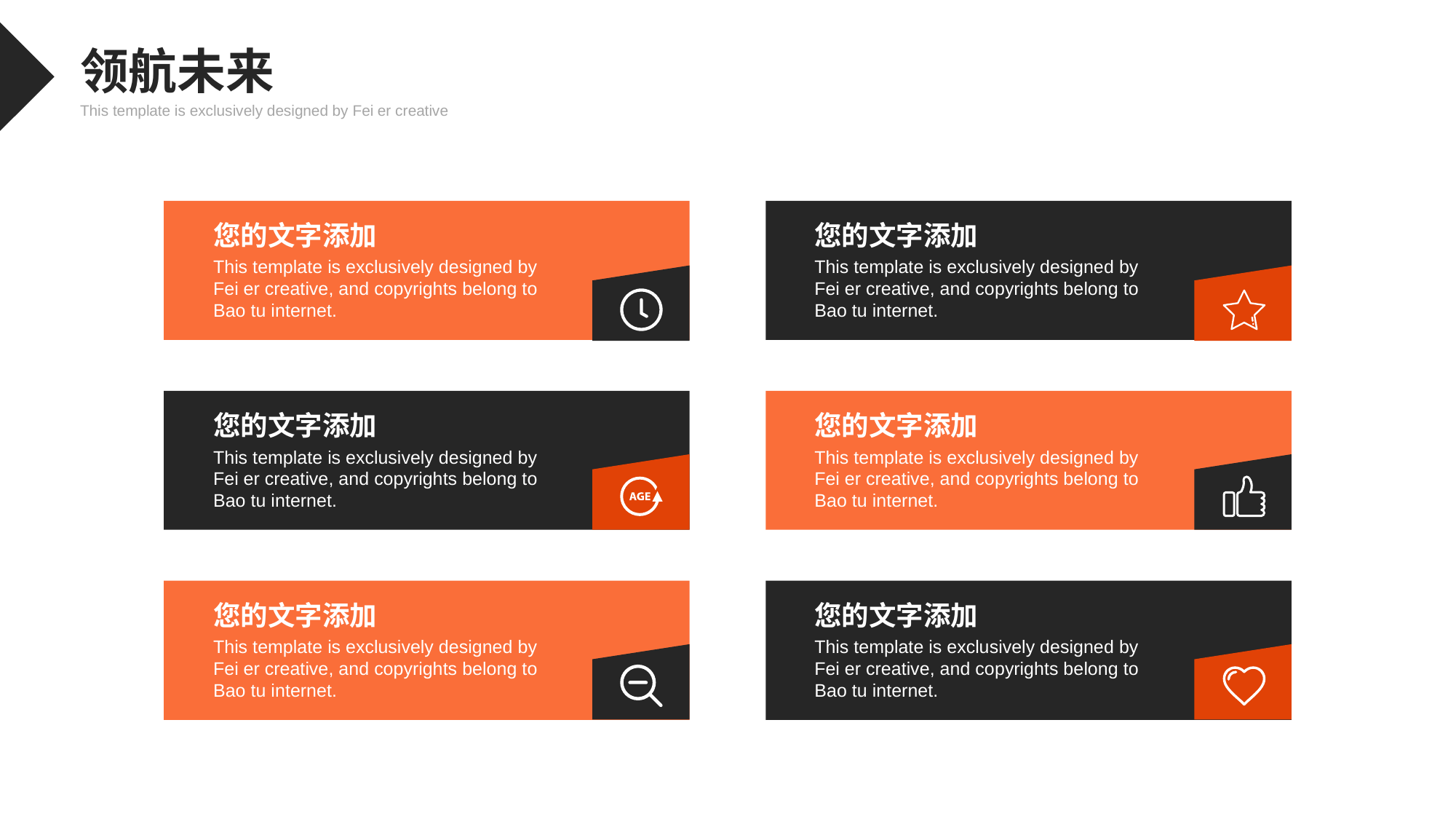

领航未来
This template is exclusively designed by Fei er creative

您的文字添加
This template is exclusively designed by Fei er creative, and copyrights belong to Bao tu internet.

您的文字添加
This template is exclusively designed by Fei er creative, and copyrights belong to Bao tu internet.

您的文字添加
This template is exclusively designed by Fei er creative, and copyrights belong to Bao tu internet.

您的文字添加
This template is exclusively designed by Fei er creative, and copyrights belong to Bao tu internet.

您的文字添加
This template is exclusively designed by Fei er creative, and copyrights belong to Bao tu internet.

您的文字添加
This template is exclusively designed by Fei er creative, and copyrights belong to Bao tu internet.